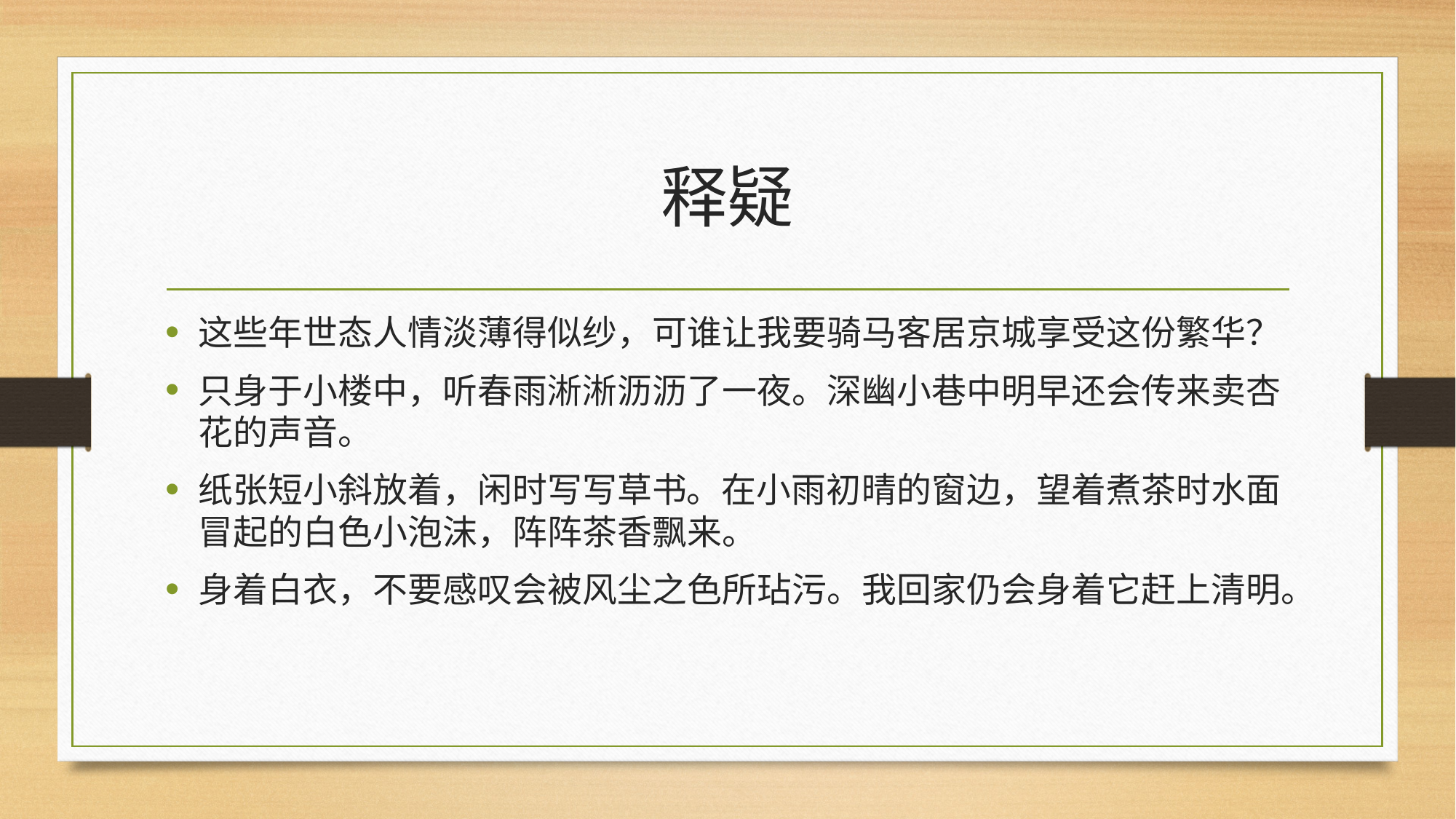

# 释疑
这些年世态人情淡薄得似纱，可谁让我要骑马客居京城享受这份繁华？
只身于小楼中，听春雨淅淅沥沥了一夜。深幽小巷中明早还会传来卖杏花的声音。
纸张短小斜放着，闲时写写草书。在小雨初晴的窗边，望着煮茶时水面冒起的白色小泡沫，阵阵茶香飘来。
身着白衣，不要感叹会被风尘之色所玷污。我回家仍会身着它赶上清明。